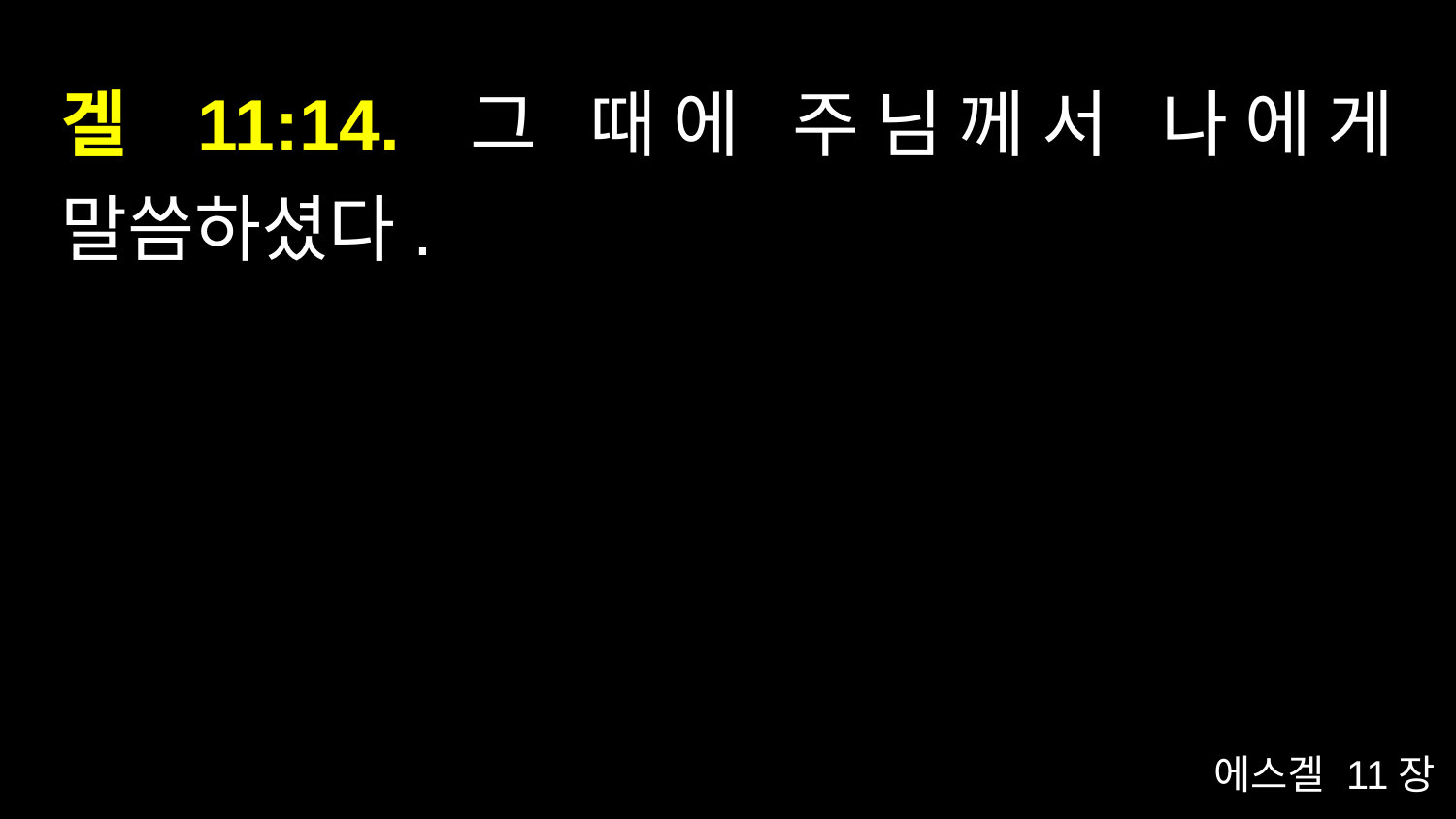

# 겔 11:14. 그 때에 주님께서 나에게 말씀하셨다.
에스겔 11장